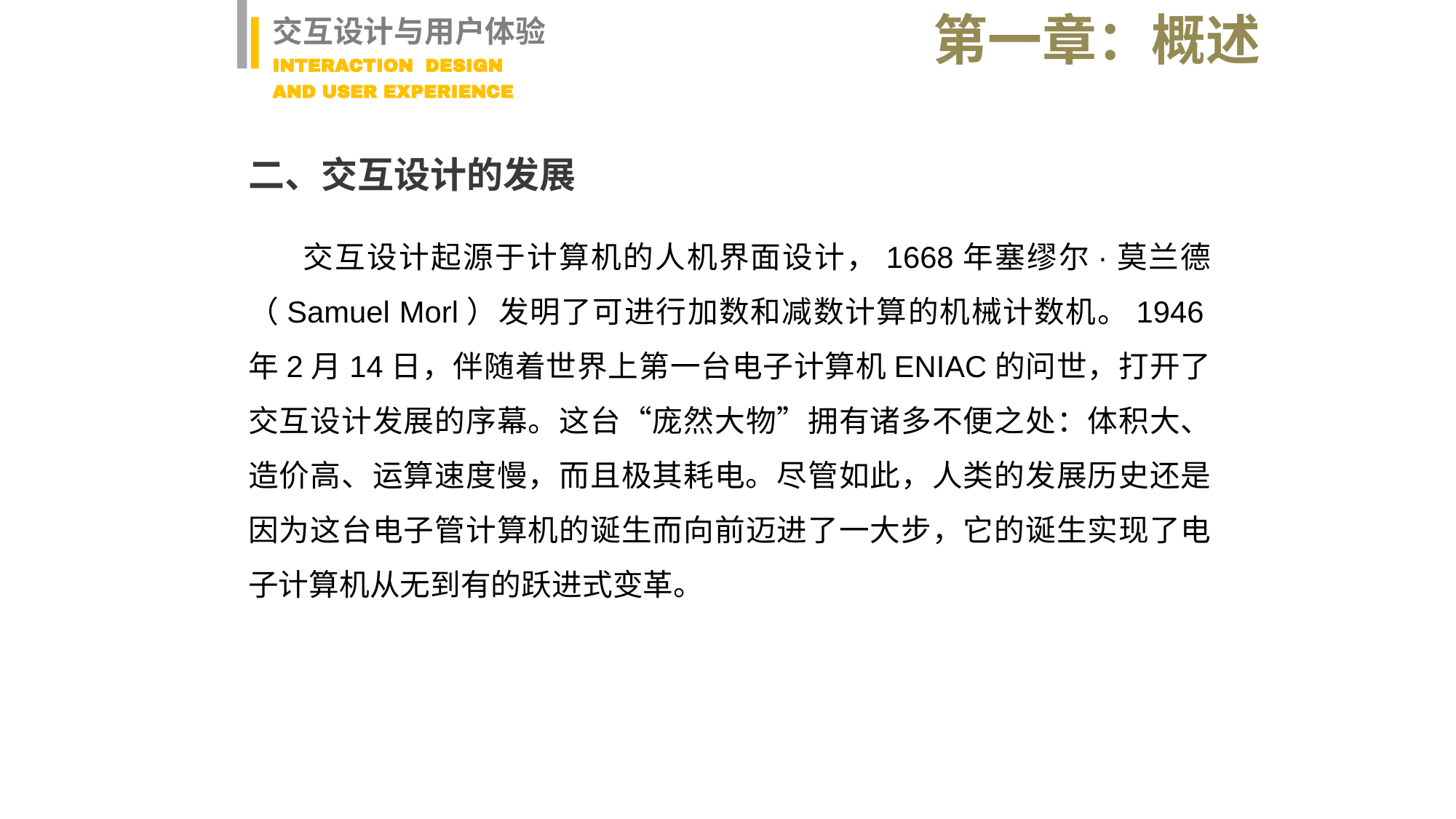

第一章：概述

交互设计与用户体验
INTERACTION  DESIGN
AND USER EXPERIENCE
二、交互设计的发展
      交互设计起源于计算机的人机界面设计，1668年塞缪尔·莫兰德（Samuel Morl）发明了可进行加数和减数计算的机械计数机。1946年2月14日，伴随着世界上第一台电子计算机ENIAC的问世，打开了交互设计发展的序幕。这台“庞然大物”拥有诸多不便之处：体积大、造价高、运算速度慢，而且极其耗电。尽管如此，人类的发展历史还是因为这台电子管计算机的诞生而向前迈进了一大步，它的诞生实现了电子计算机从无到有的跃进式变革。